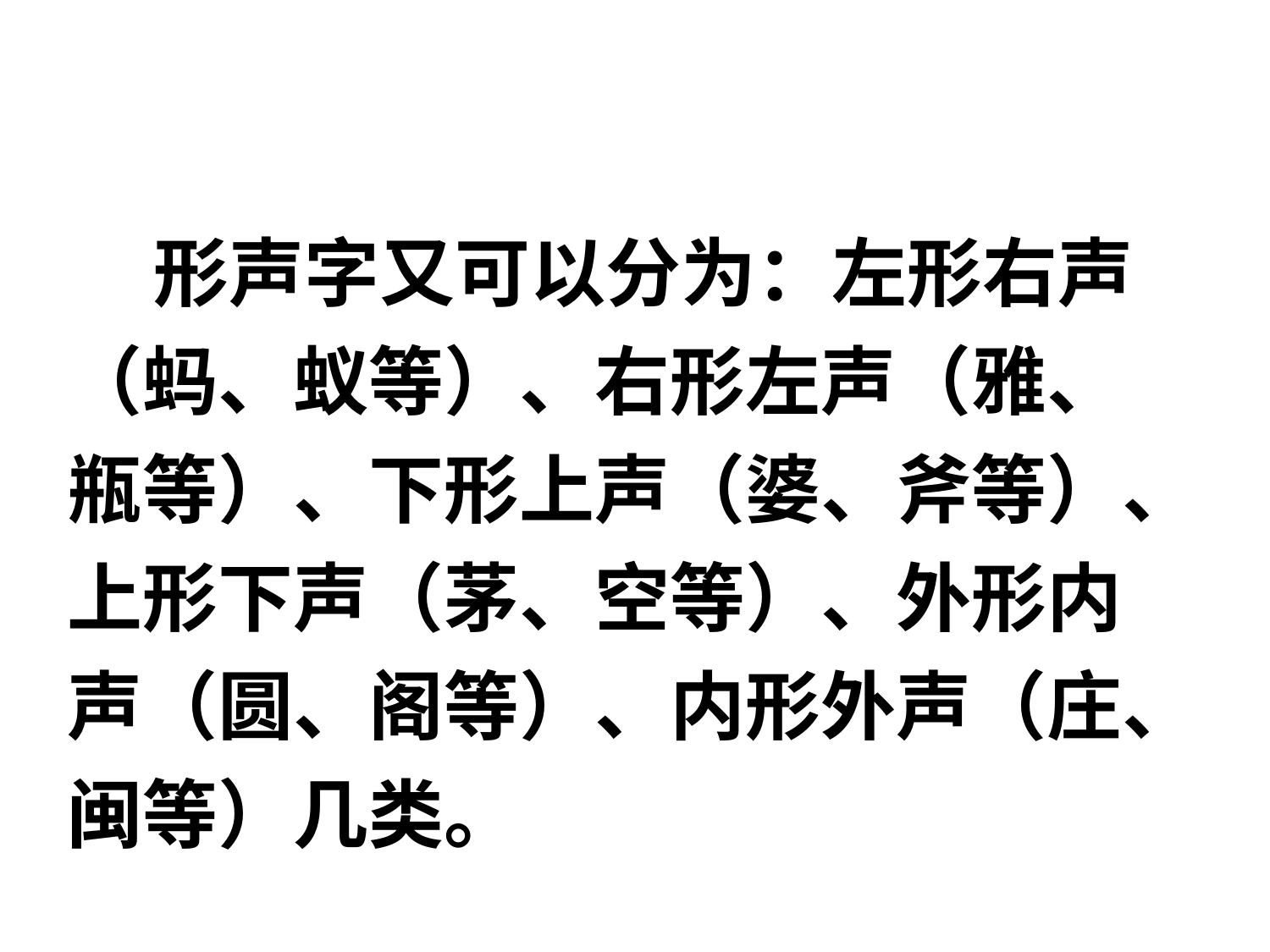

形声字又可以分为：左形右声（蚂、蚁等）、右形左声（雅、瓶等）、下形上声（婆、斧等）、上形下声（茅、空等）、外形内声（圆、阁等）、内形外声（庄、闽等）几类。